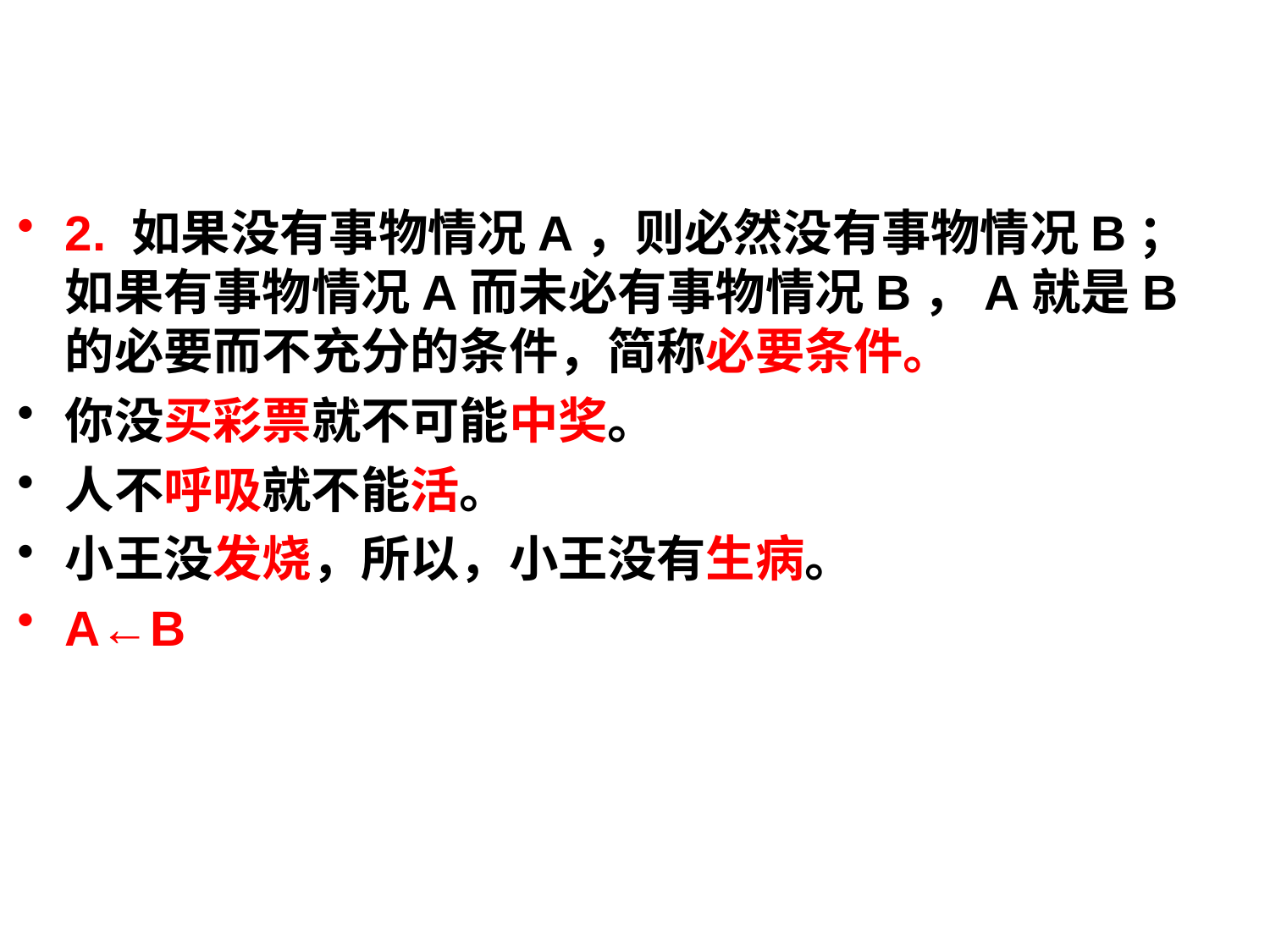

2. 如果没有事物情况A，则必然没有事物情况B；如果有事物情况A而未必有事物情况B，A就是B的必要而不充分的条件，简称必要条件。
你没买彩票就不可能中奖。
人不呼吸就不能活。
小王没发烧，所以，小王没有生病。
A←B